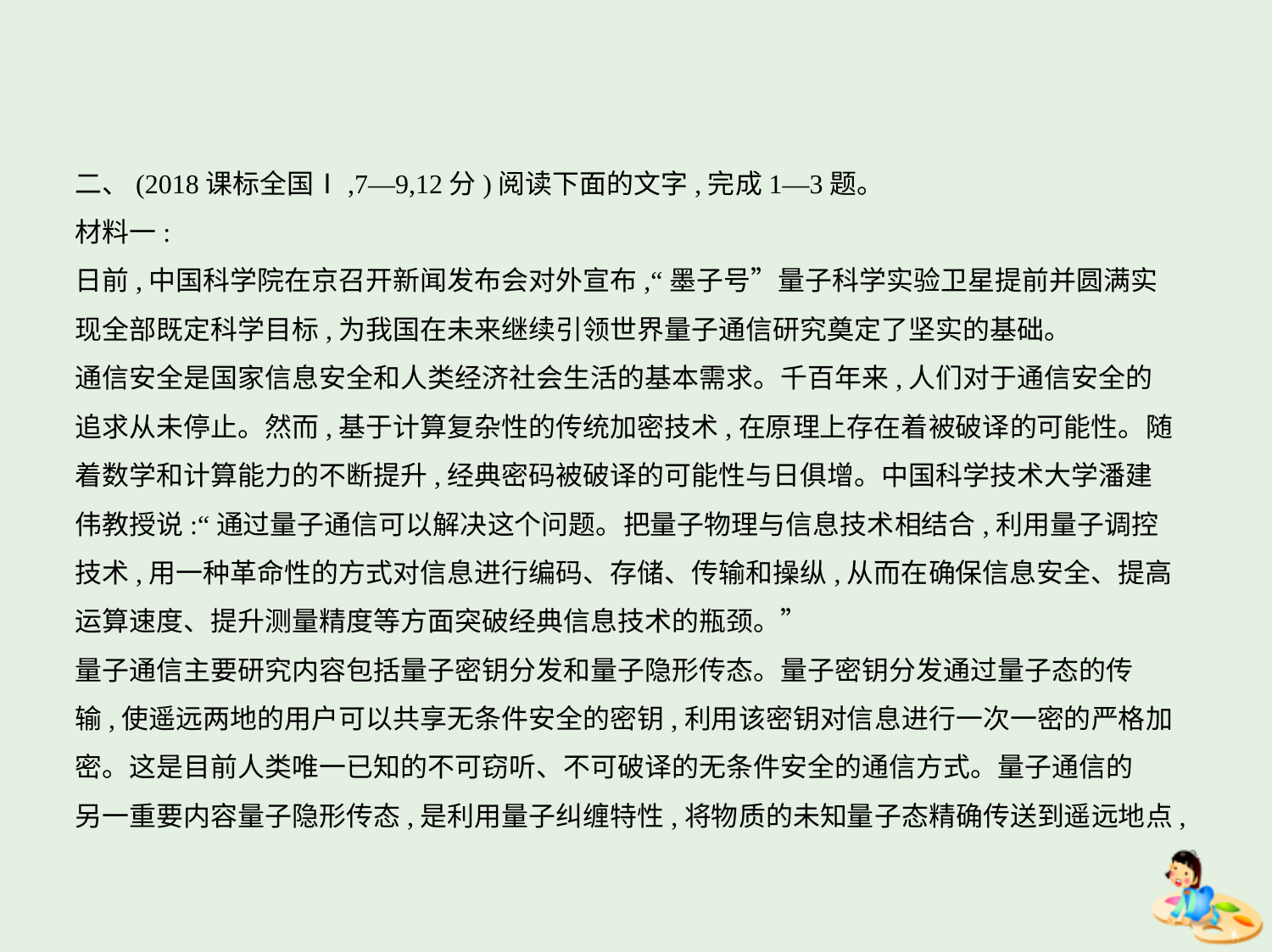

二、(2018课标全国Ⅰ,7—9,12分)阅读下面的文字,完成1—3题。
材料一:
日前,中国科学院在京召开新闻发布会对外宣布,“墨子号”量子科学实验卫星提前并圆满实
现全部既定科学目标,为我国在未来继续引领世界量子通信研究奠定了坚实的基础。
通信安全是国家信息安全和人类经济社会生活的基本需求。千百年来,人们对于通信安全的
追求从未停止。然而,基于计算复杂性的传统加密技术,在原理上存在着被破译的可能性。随
着数学和计算能力的不断提升,经典密码被破译的可能性与日俱增。中国科学技术大学潘建
伟教授说:“通过量子通信可以解决这个问题。把量子物理与信息技术相结合,利用量子调控
技术,用一种革命性的方式对信息进行编码、存储、传输和操纵,从而在确保信息安全、提高
运算速度、提升测量精度等方面突破经典信息技术的瓶颈。”
量子通信主要研究内容包括量子密钥分发和量子隐形传态。量子密钥分发通过量子态的传
输,使遥远两地的用户可以共享无条件安全的密钥,利用该密钥对信息进行一次一密的严格加
密。这是目前人类唯一已知的不可窃听、不可破译的无条件安全的通信方式。量子通信的
另一重要内容量子隐形传态,是利用量子纠缠特性,将物质的未知量子态精确传送到遥远地点,